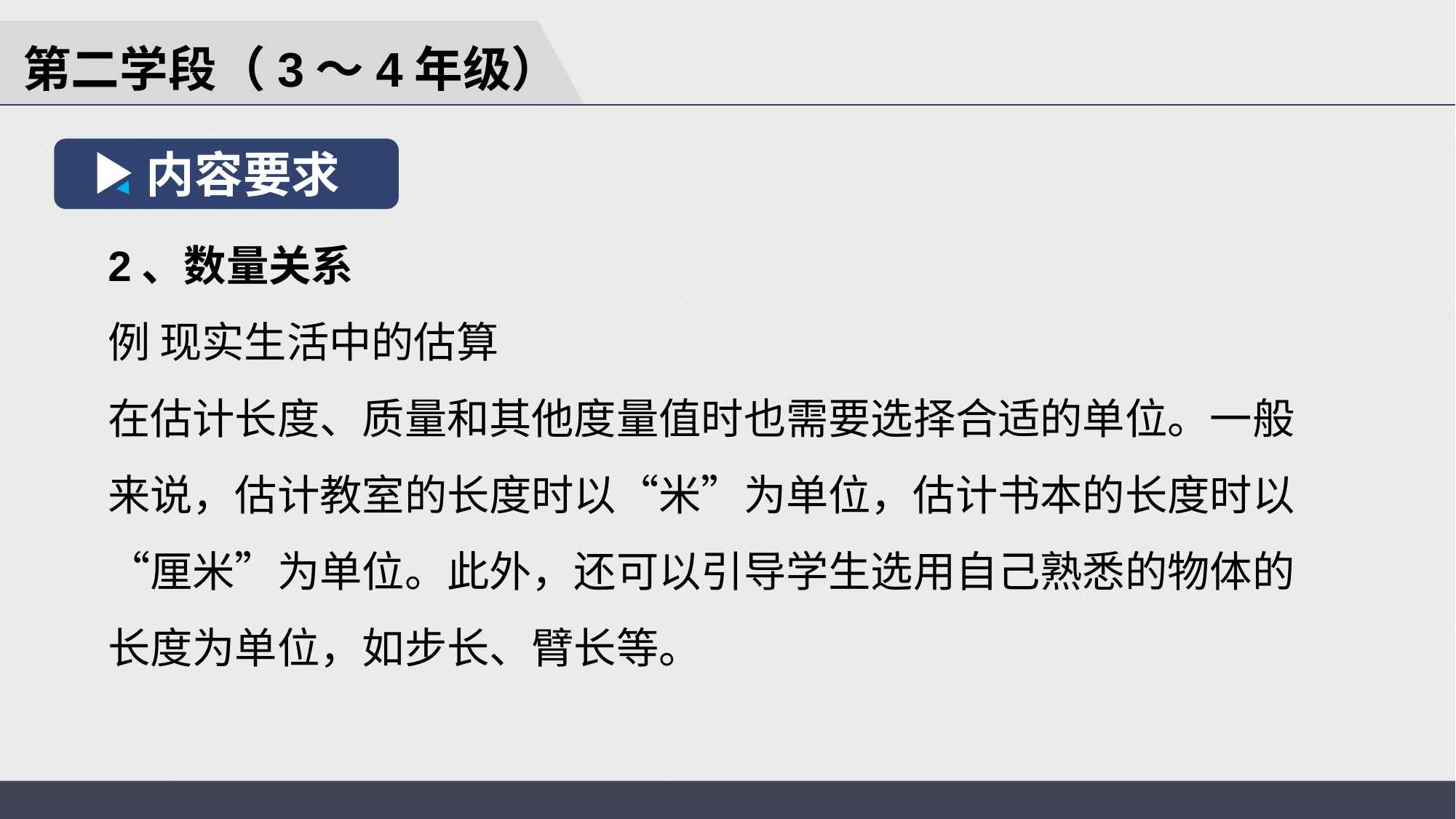

第二学段（3～4年级）
内容要求

2、数量关系
例 现实生活中的估算
在估计长度、质量和其他度量值时也需要选择合适的单位。一般来说，估计教室的长度时以“米”为单位，估计书本的长度时以“厘米”为单位。此外，还可以引导学生选用自己熟悉的物体的长度为单位，如步长、臂长等。